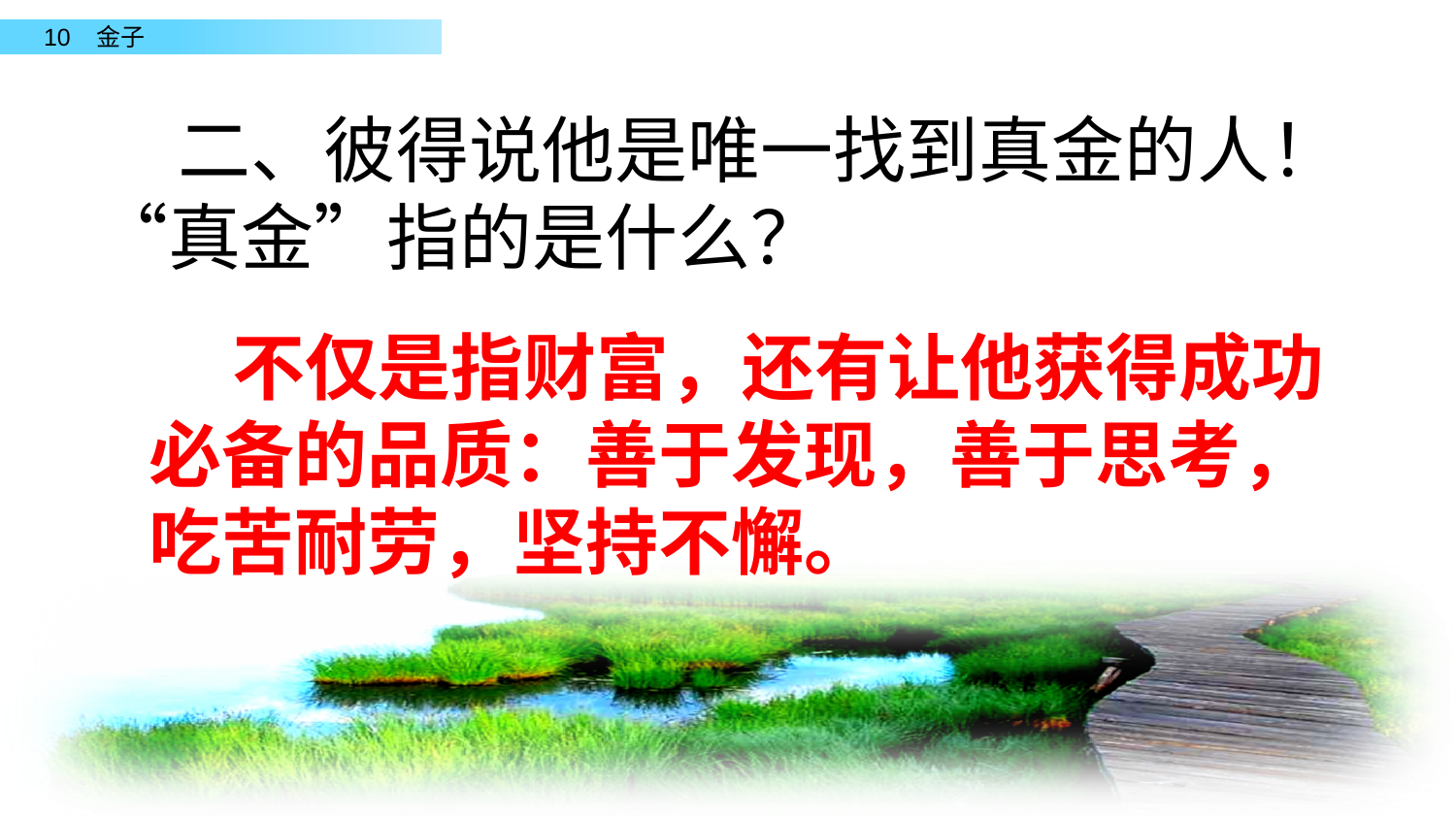

二、彼得说他是唯一找到真金的人！“真金”指的是什么？
    不仅是指财富，还有让他获得成功必备的品质：善于发现，善于思考， 吃苦耐劳，坚持不懈。